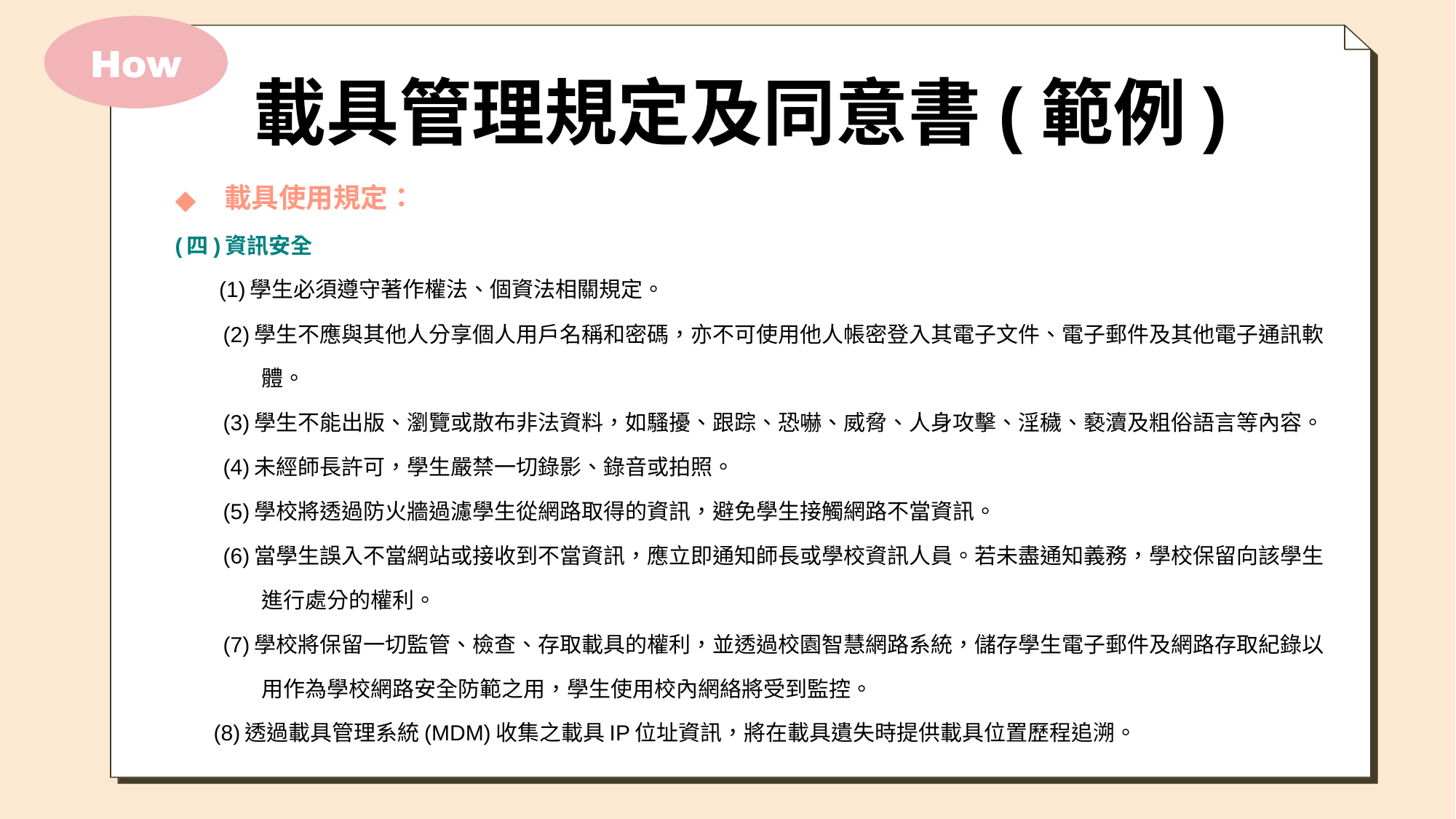

How

載具管理規定及同意書(範例)
載具使用規定：
(四)資訊安全
        (1)學生必須遵守著作權法、個資法相關規定。
        (2)學生不應與其他人分享個人用戶名稱和密碼，亦不可使用他人帳密登入其電子文件、電子郵件及其他電子通訊軟體。
        (3)學生不能出版、瀏覽或散布非法資料，如騷擾、跟踪、恐嚇、威脅、人身攻擊、淫穢、褻瀆及粗俗語言等內容。
        (4)未經師長許可，學生嚴禁一切錄影、錄音或拍照。
        (5)學校將透過防火牆過濾學生從網路取得的資訊，避免學生接觸網路不當資訊。
        (6)當學生誤入不當網站或接收到不當資訊，應立即通知師長或學校資訊人員。若未盡通知義務，學校保留向該學生進行處分的權利。
        (7)學校將保留一切監管、檢查、存取載具的權利，並透過校園智慧網路系統，儲存學生電子郵件及網路存取紀錄以用作為學校網路安全防範之用，學生使用校內網絡將受到監控。
(8)透過載具管理系統(MDM)收集之載具IP位址資訊，將在載具遺失時提供載具位置歷程追溯。